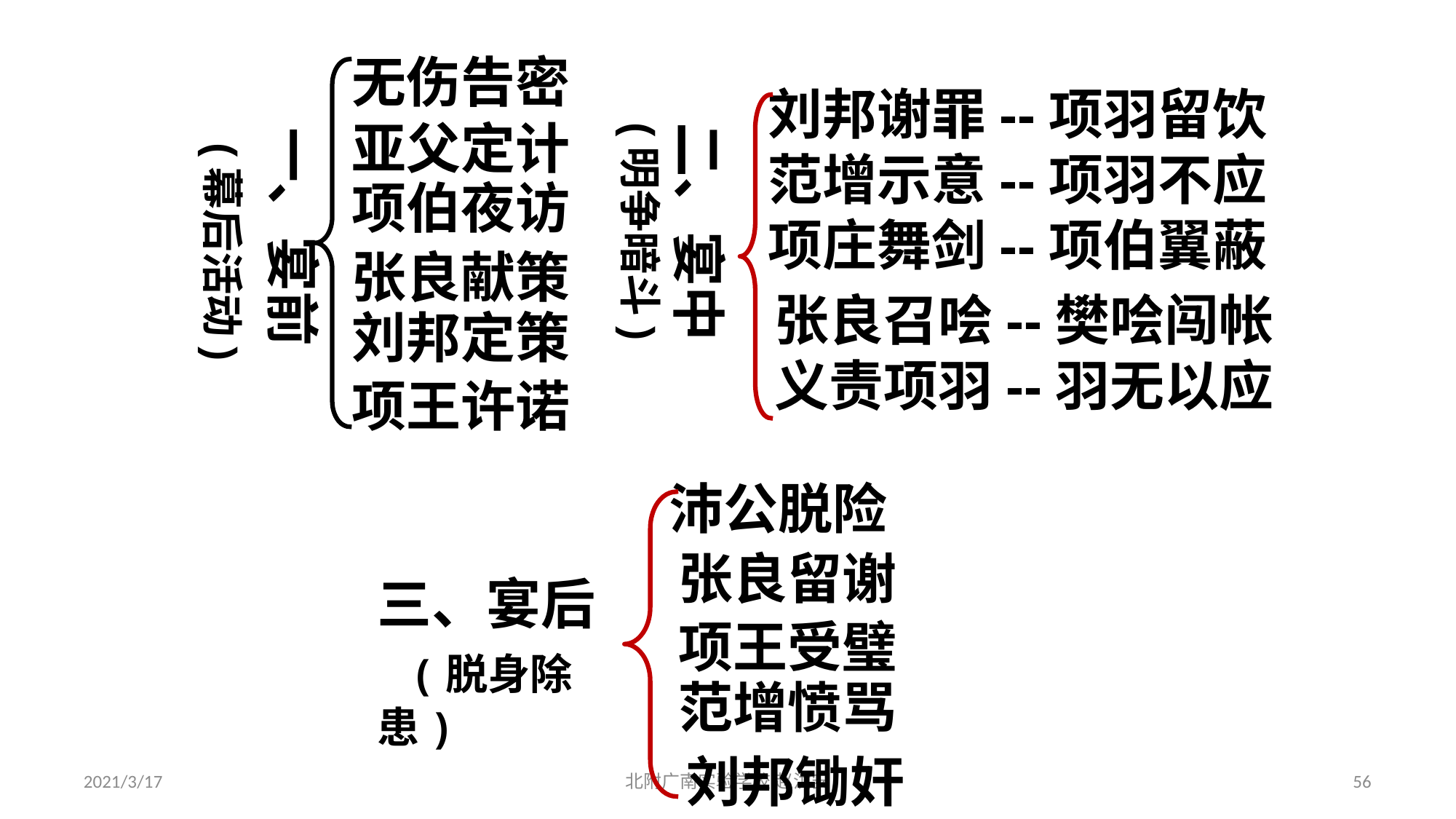

无伤告密

刘邦谢罪--项羽留饮
范增示意--项羽不应
项庄舞剑--项伯翼蔽

亚父定计
二、宴中
(明争暗斗)
一、宴前
 (幕后活动)
项伯夜访
张良献策
张良召哙--樊哙闯帐
义责项羽--羽无以应
刘邦定策
项王许诺
沛公脱险

张良留谢
三、宴后
 (脱身除患)
项王受璧
范增愤骂
刘邦锄奸
2021/3/17
北附广南实验学校 赵洪安
56